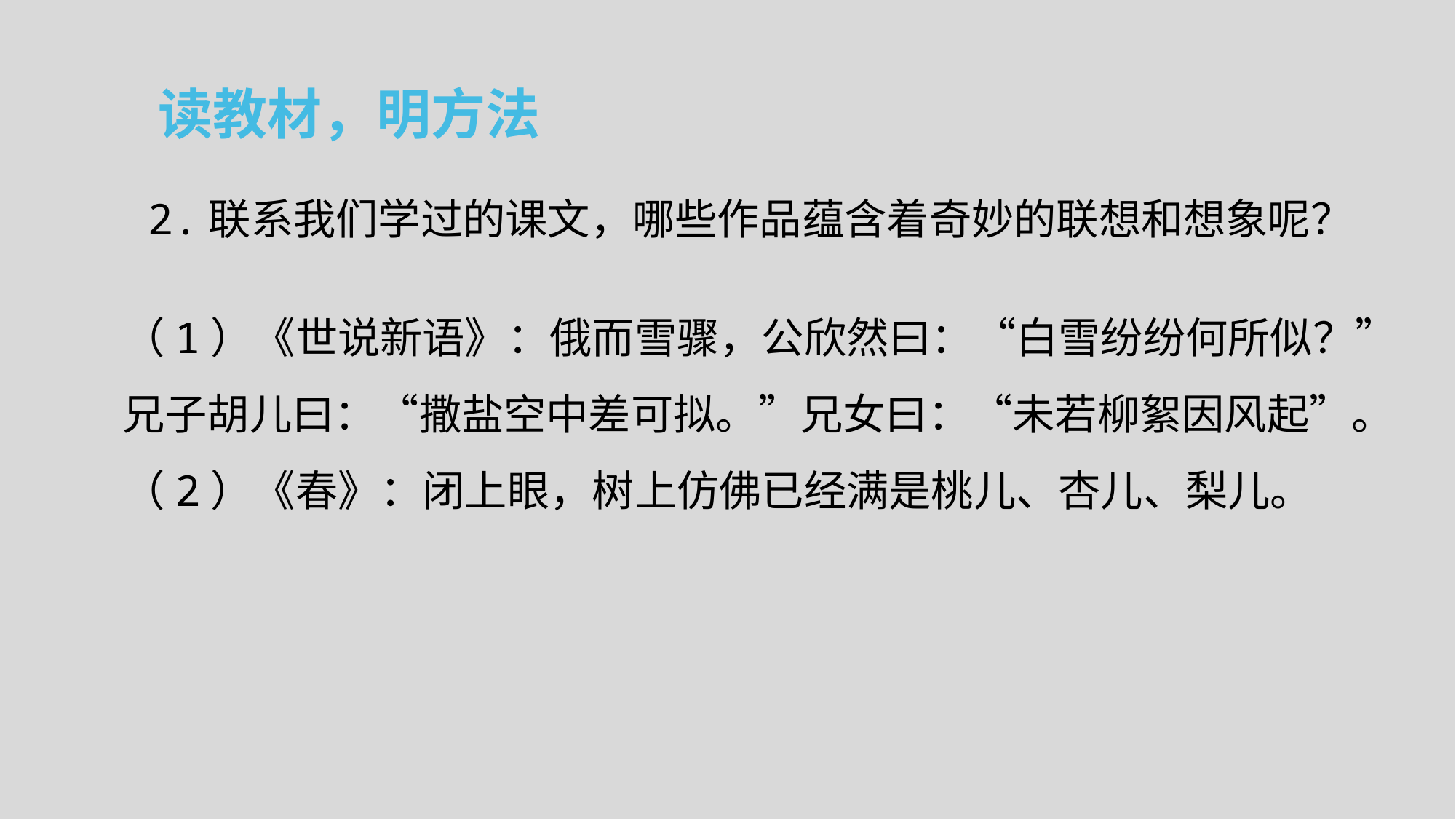

读教材，明方法
    2.联系我们学过的课文，哪些作品蕴含着奇妙的联想和想象呢？
（1）《世说新语》：俄而雪骤，公欣然曰：“白雪纷纷何所似？”兄子胡儿曰：“撒盐空中差可拟。”兄女曰：“未若柳絮因风起”。
（2）《春》：闭上眼，树上仿佛已经满是桃儿、杏儿、梨儿。